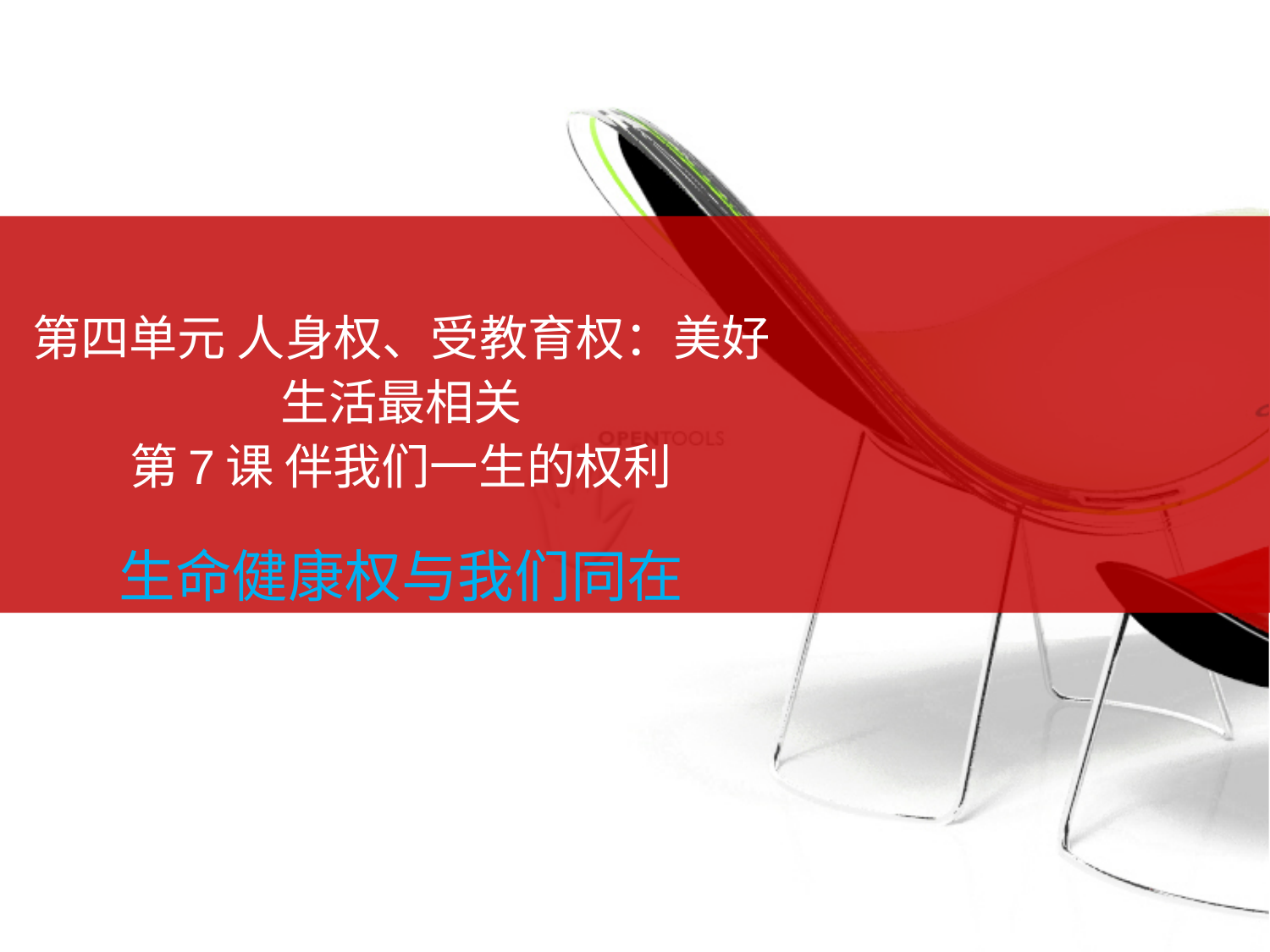

# 第四单元 人身权、受教育权：美好生活最相关 第7课 伴我们一生的权利
生命健康权与我们同在